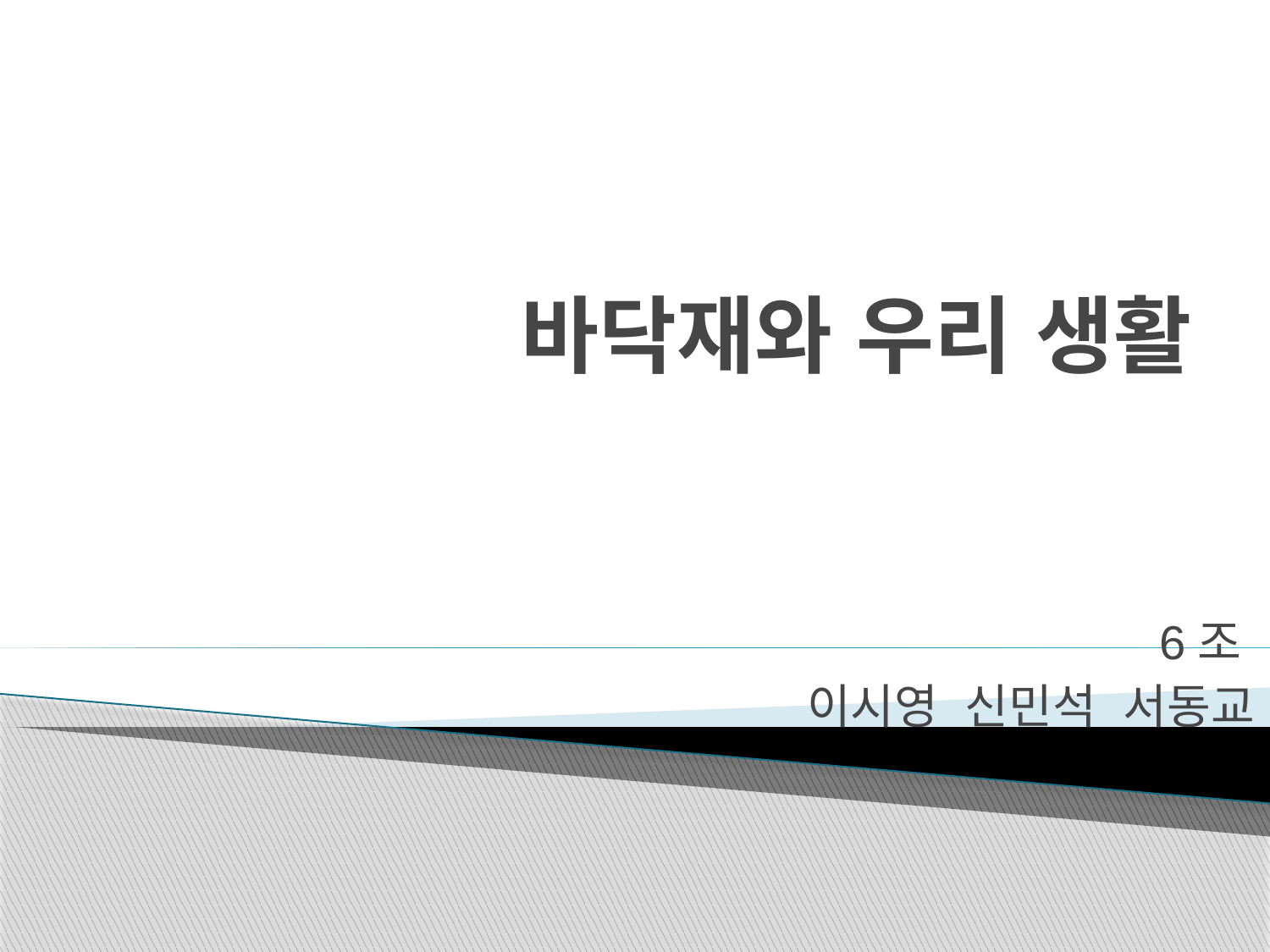

# 바닥재와 우리 생활
6조
이시영  신민석  서동교